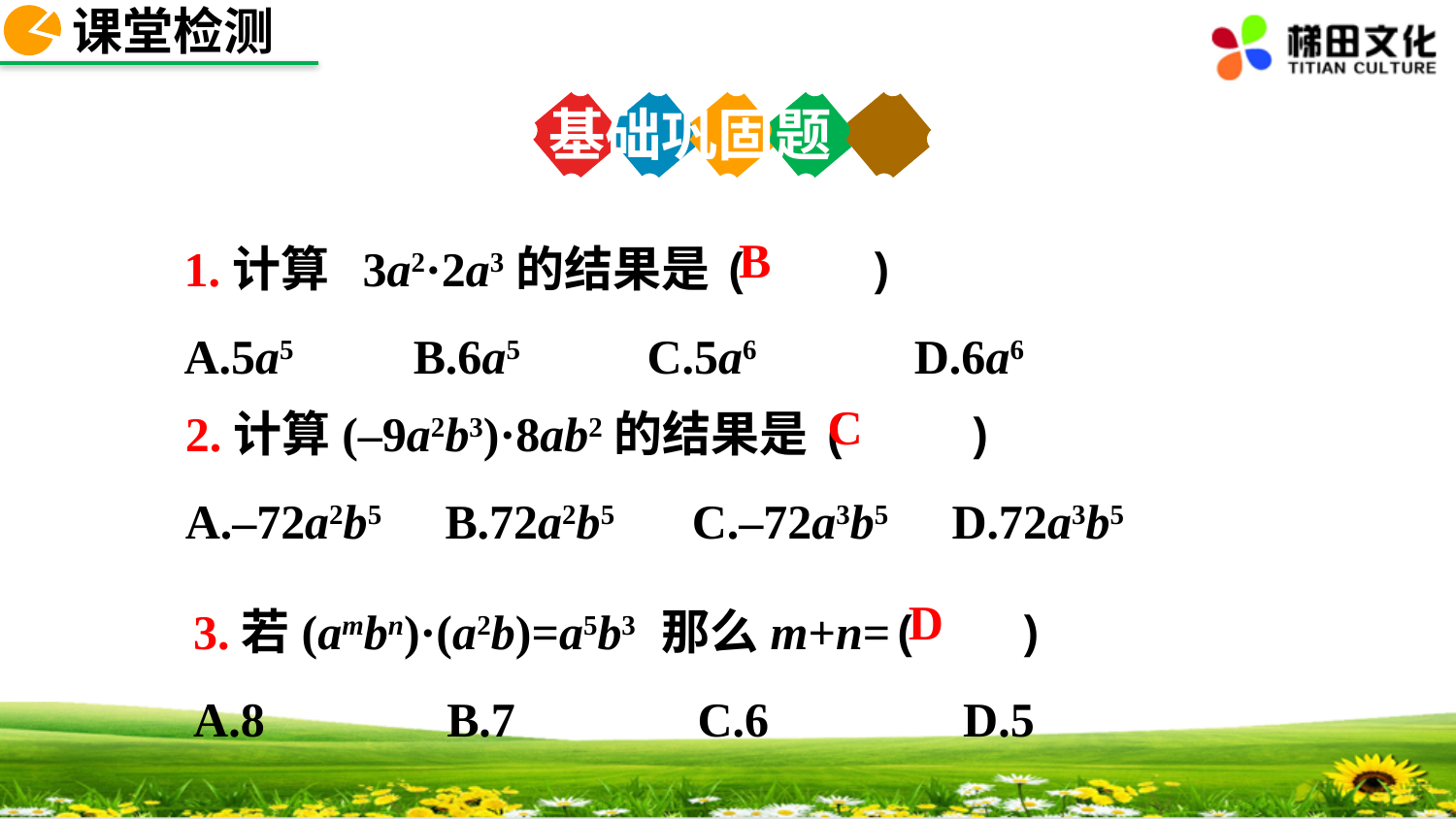

课堂检测

基础巩固题

1.计算  3a2·2a3的结果是(    )
A.5a5                 B.6a5                  C.5a6             D.6a6
B
2.计算(–9a2b3)·8ab2的结果是(    )
A.–72a2b5         B.72a2b5           C.–72a3b5         D.72a3b5
C
3.若(ambn)·(a2b)=a5b3  那么m+n=(        )
A.8               B.7               C.6                D.5
D